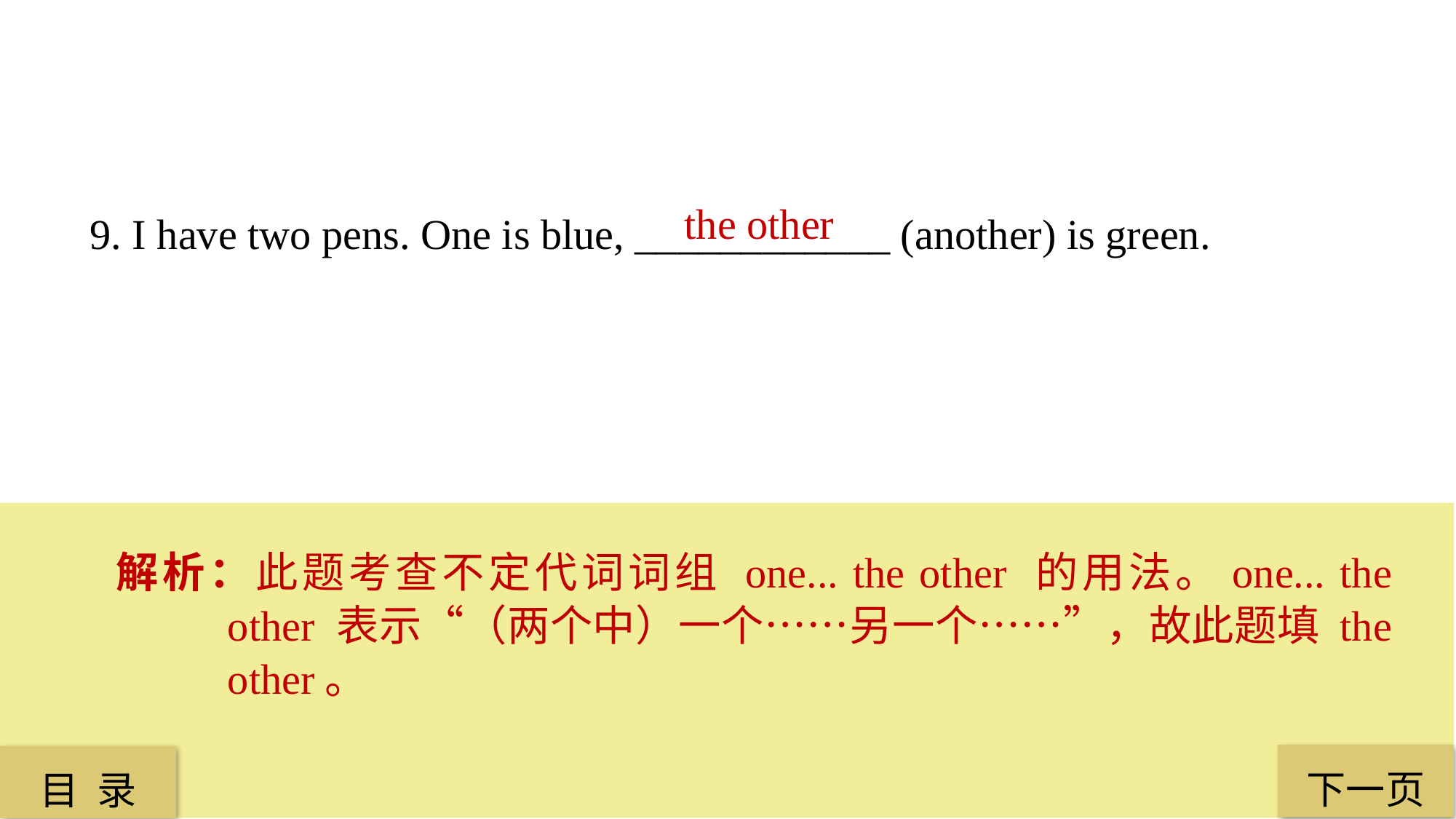

the other
9. I have two pens. One is blue, ____________ (another) is green.
解析：此题考查不定代词词组 one... the other 的用法。one... the other 表示“（两个中）一个……另一个……”，故此题填 the other。